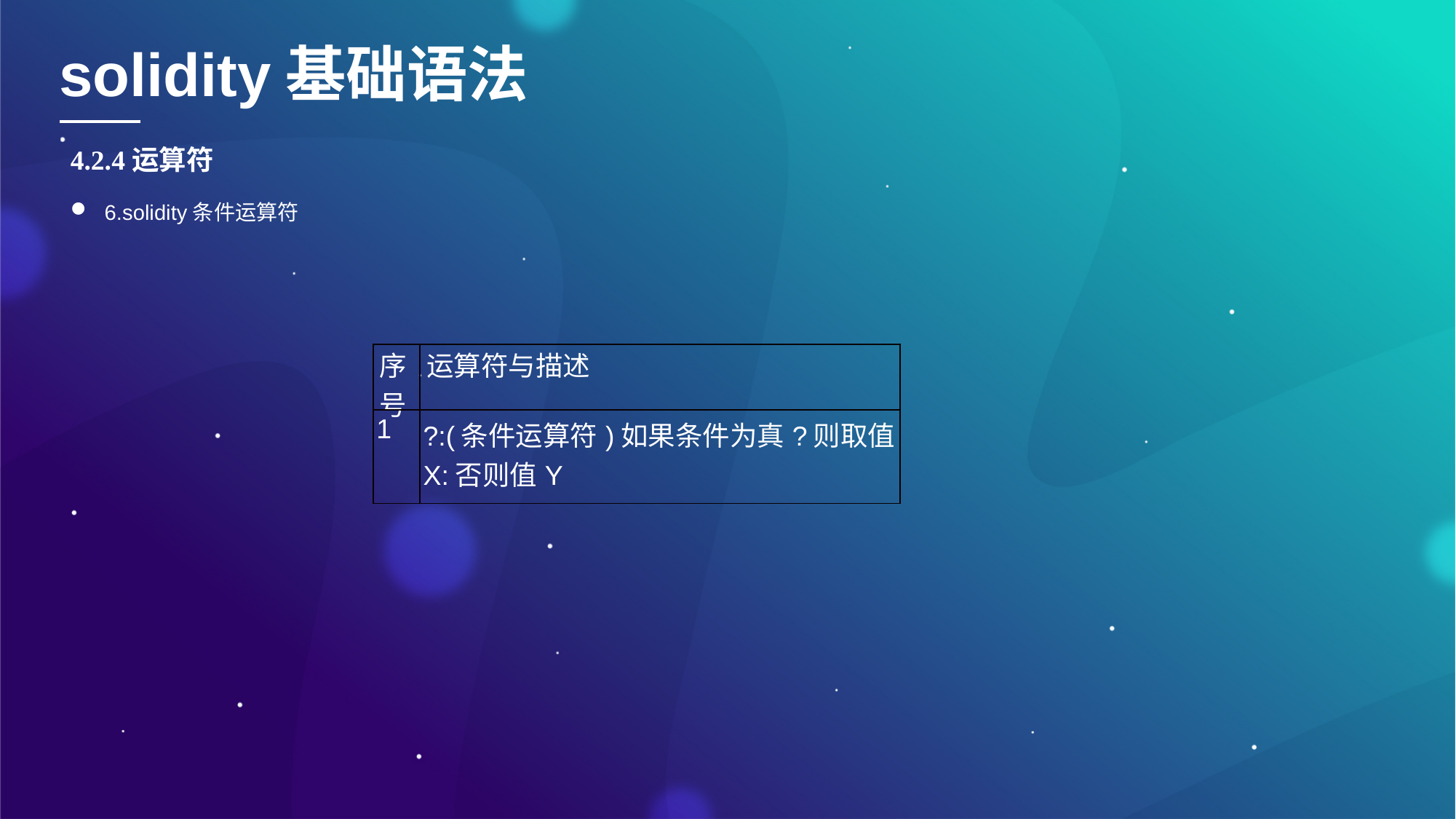

solidity基础语法
4.2.4运算符
6.solidity条件运算符
| 序号 | 运算符与描述 |
| --- | --- |
| 1 | ?:(条件运算符)如果条件为真?则取值X:否则值Y |